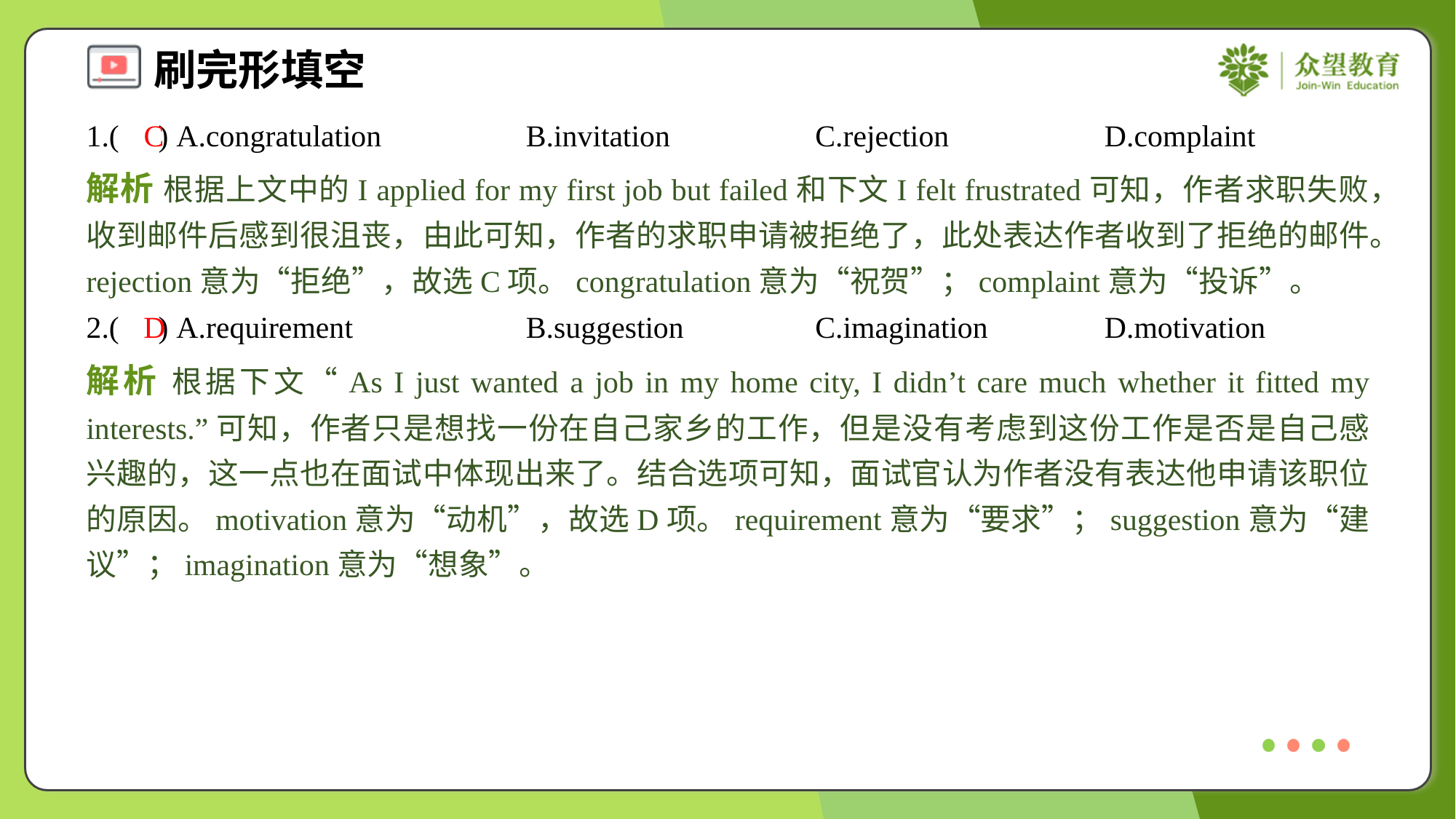

1.(     ) A.congratulation	B.invitation	C.rejection	D.complaint
C
解析 根据上文中的I applied for my first job but failed和下文I felt frustrated可知，作者求职失败，收到邮件后感到很沮丧，由此可知，作者的求职申请被拒绝了，此处表达作者收到了拒绝的邮件。rejection意为“拒绝”，故选C项。congratulation意为“祝贺”；complaint意为“投诉”。
2.(     ) A.requirement	B.suggestion	C.imagination	D.motivation
D
解析 根据下文“As I just wanted a job in my home city, I didn’t care much whether it fitted my interests.”可知，作者只是想找一份在自己家乡的工作，但是没有考虑到这份工作是否是自己感兴趣的，这一点也在面试中体现出来了。结合选项可知，面试官认为作者没有表达他申请该职位的原因。motivation意为“动机”，故选D项。requirement意为“要求”；suggestion意为“建议”；imagination意为“想象”。